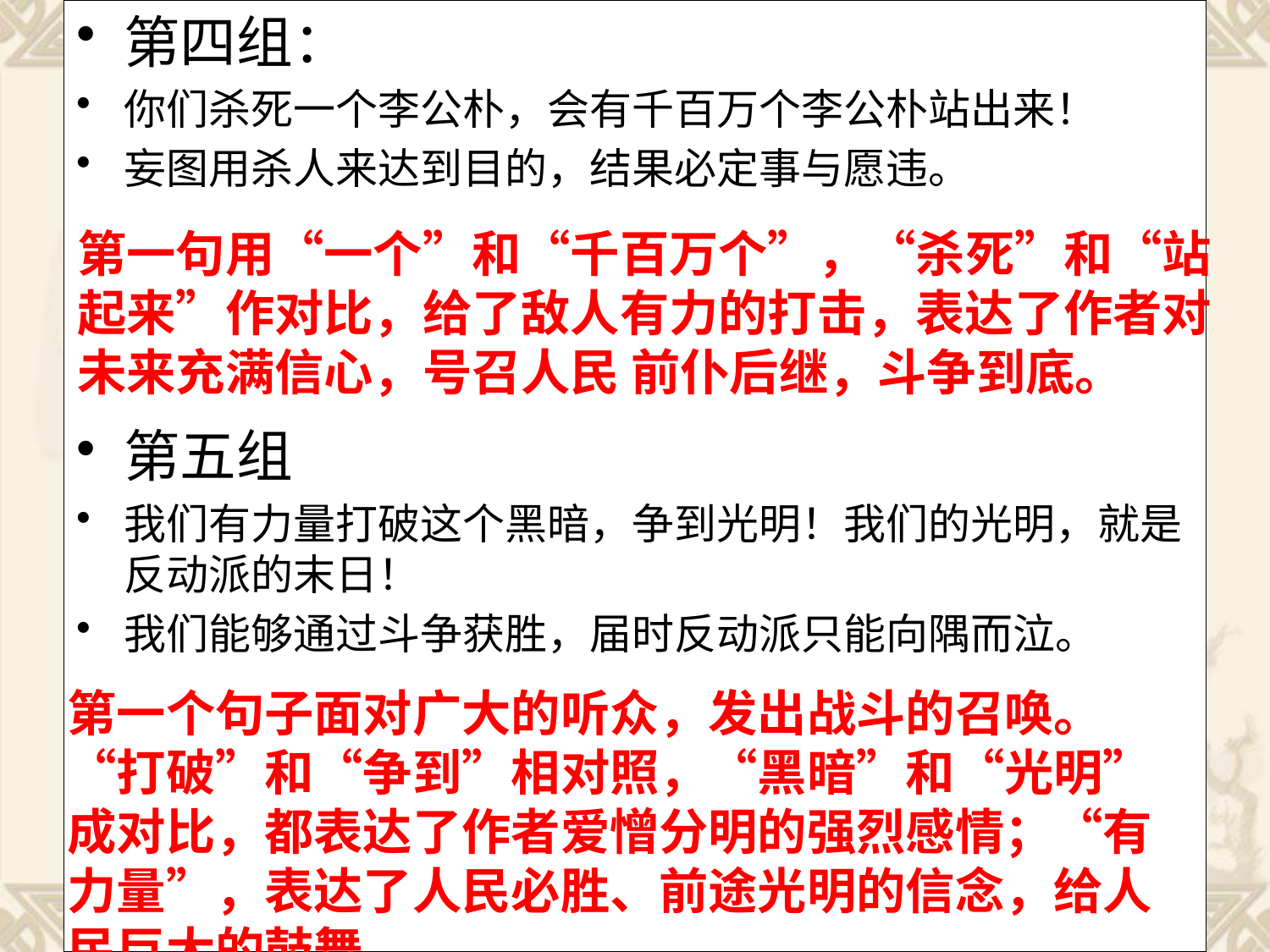

第四组：
你们杀死一个李公朴，会有千百万个李公朴站出来！
妄图用杀人来达到目的，结果必定事与愿违。

第五组
我们有力量打破这个黑暗，争到光明！我们的光明，就是反动派的末日！
我们能够通过斗争获胜，届时反动派只能向隅而泣。
第一句用“一个”和“千百万个”，“杀死”和“站起来”作对比，给了敌人有力的打击，表达了作者对未来充满信心，号召人民 前仆后继，斗争到底。
第一个句子面对广大的听众，发出战斗的召唤。“打破”和“争到”相对照，“黑暗”和“光明”成对比，都表达了作者爱憎分明的强烈感情；“有力量”，表达了人民必胜、前途光明的信念，给人民巨大的鼓舞。